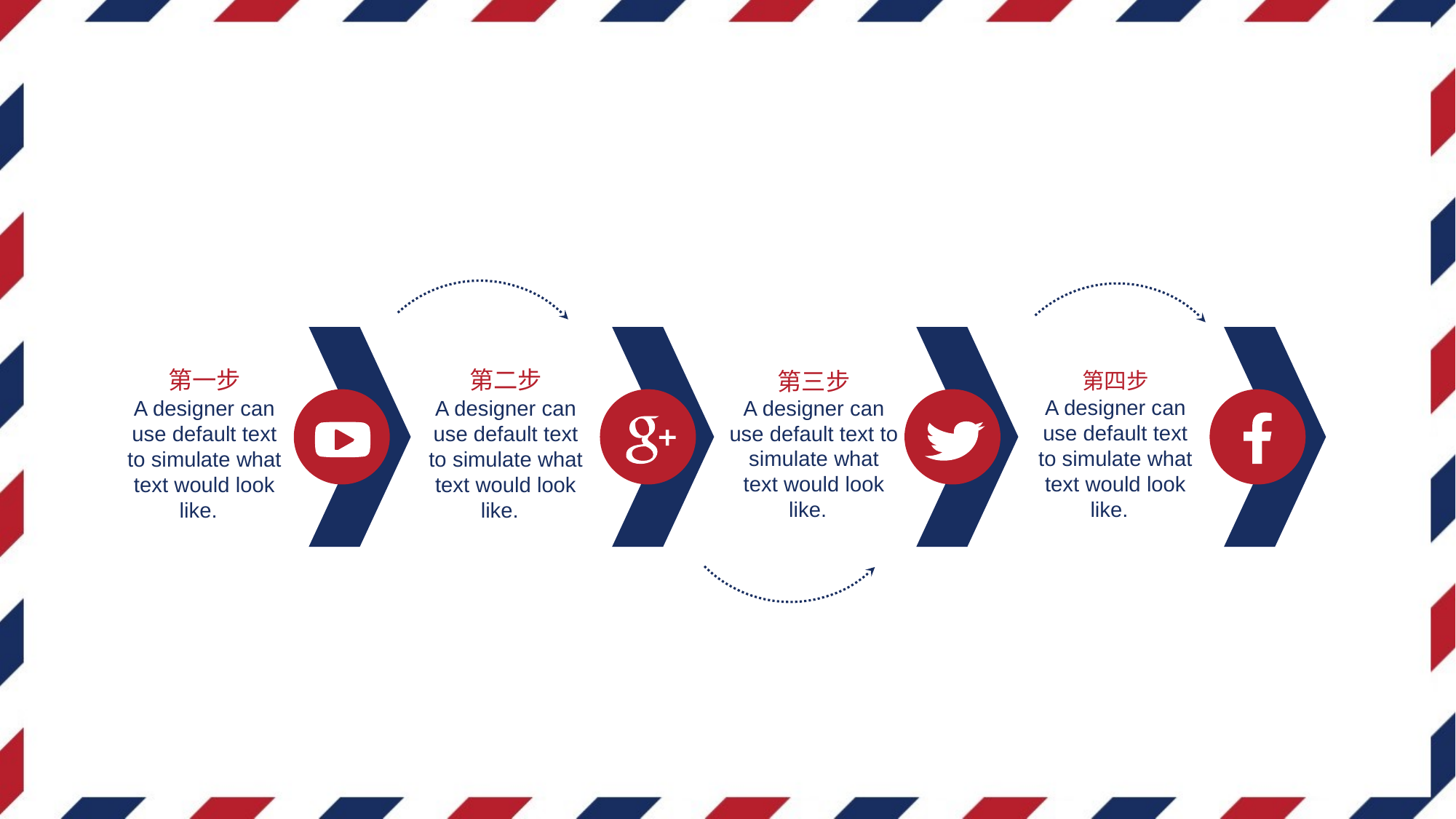

第一步
A designer can use default text to simulate what text would look like.

第二步
A designer can use default text to simulate what text would look like.

第三步
A designer can use default text to simulate what text would look like.

第四步
A designer can use default text to simulate what text would look like.